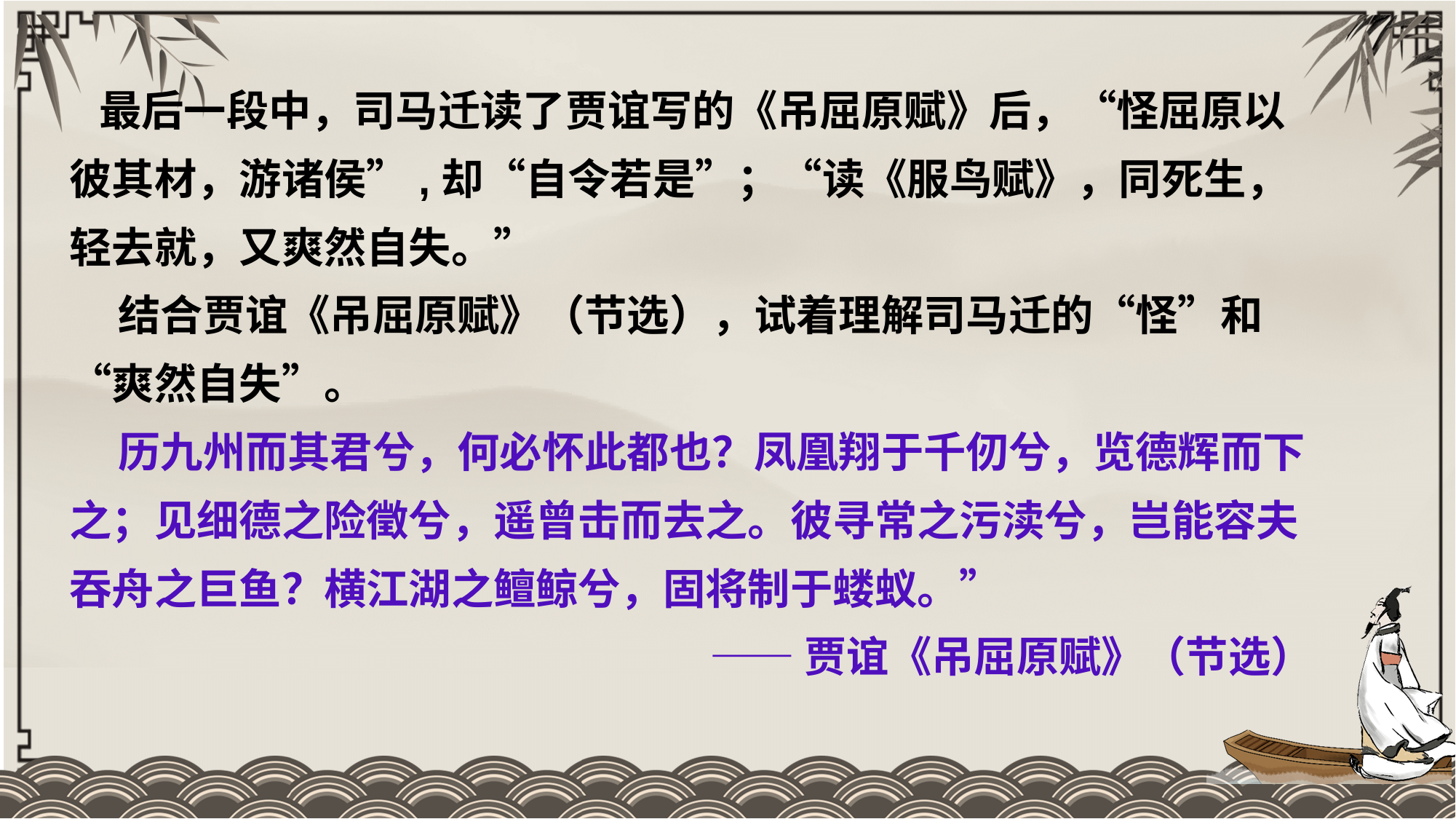

最后一段中，司马迁读了贾谊写的《吊屈原赋》后，“怪屈原以彼其材，游诸侯”,却“自令若是”；“读《服鸟赋》，同死生，轻去就，又爽然自失。”
    结合贾谊《吊屈原赋》（节选），试着理解司马迁的“怪”和“爽然自失”。
    历九州而其君兮，何必怀此都也？凤凰翔于千仞兮，览德辉而下之；见细德之险徵兮，遥曾击而去之。彼寻常之污渎兮，岂能容夫吞舟之巨鱼？横江湖之鳣鲸兮，固将制于蝼蚁。”
——贾谊《吊屈原赋》（节选）